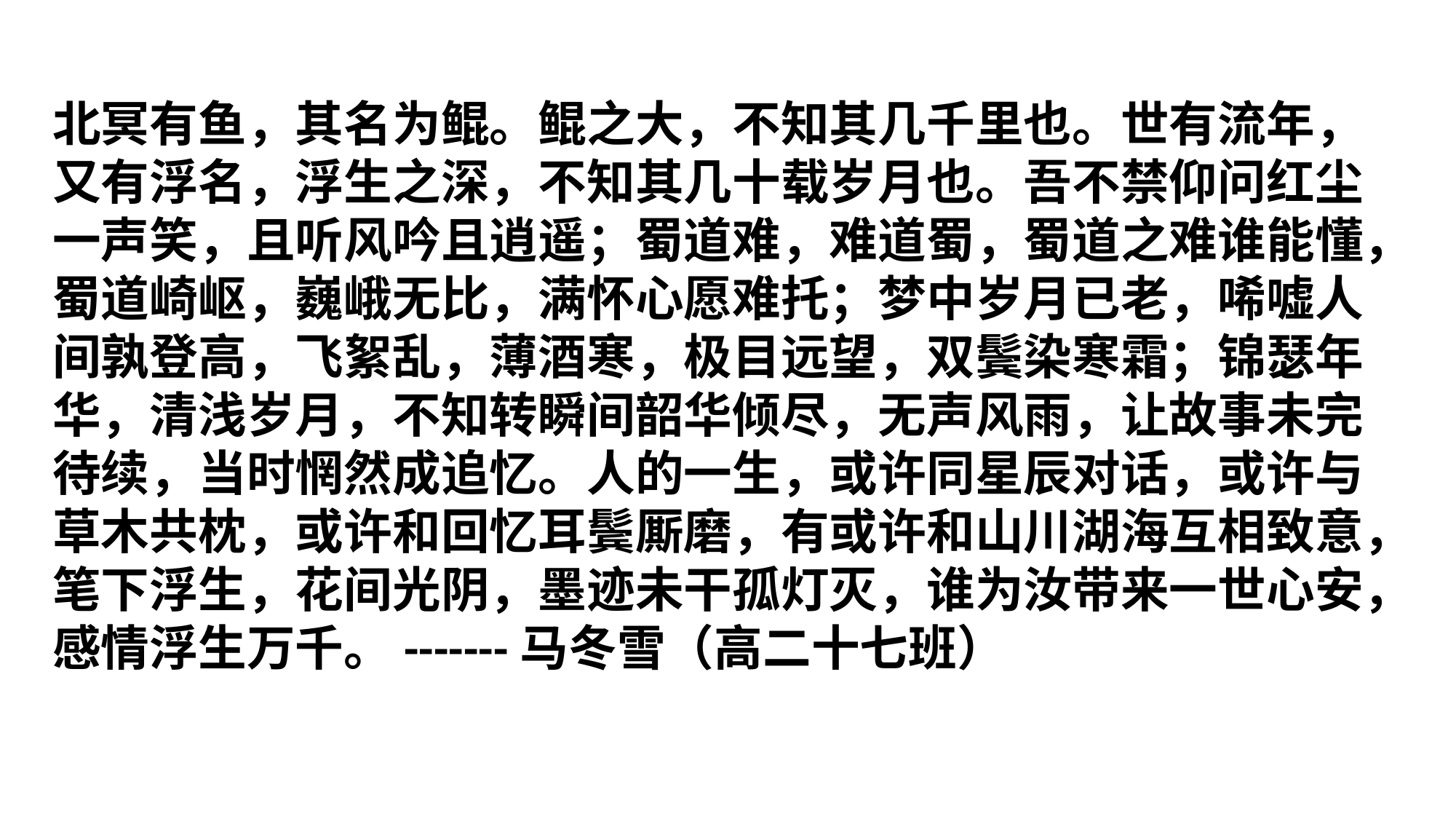

北冥有鱼，其名为鲲。鲲之大，不知其几千里也。世有流年，又有浮名，浮生之深，不知其几十载岁月也。吾不禁仰问红尘一声笑，且听风吟且逍遥；蜀道难，难道蜀，蜀道之难谁能懂，蜀道崎岖，巍峨无比，满怀心愿难托；梦中岁月已老，唏嘘人间孰登高，飞絮乱，薄酒寒，极目远望，双鬓染寒霜；锦瑟年华，清浅岁月，不知转瞬间韶华倾尽，无声风雨，让故事未完待续，当时惘然成追忆。人的一生，或许同星辰对话，或许与草木共枕，或许和回忆耳鬓厮磨，有或许和山川湖海互相致意，笔下浮生，花间光阴，墨迹未干孤灯灭，谁为汝带来一世心安，感情浮生万千。-------马冬雪（高二十七班）